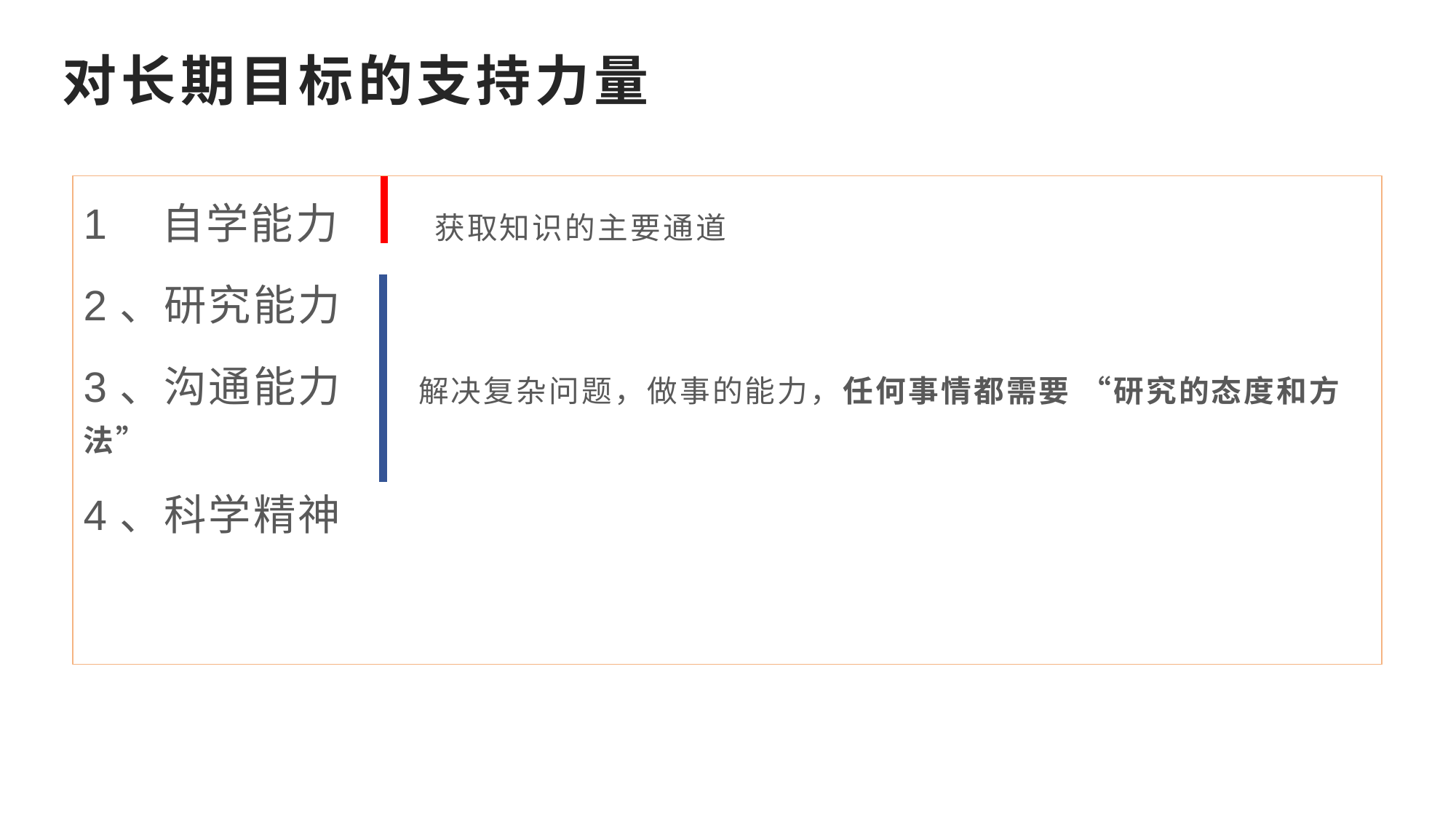

# 对长期目标的支持力量
1   自学能力         获取知识的主要通道
2、研究能力
3、沟通能力       解决复杂问题，做事的能力，任何事情都需要 “研究的态度和方法”
4、科学精神